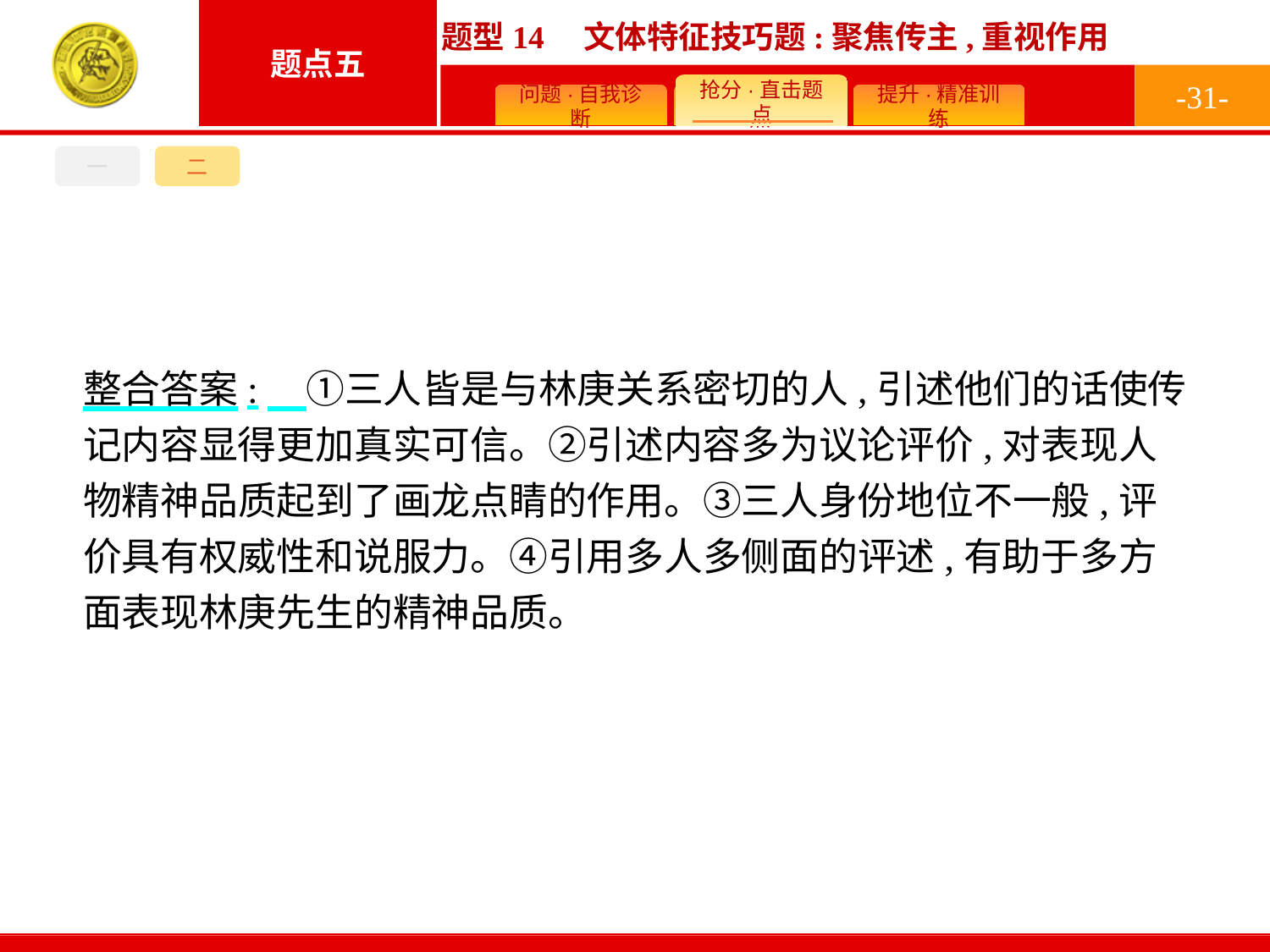

-31-
一
二
整合答案:　①三人皆是与林庚关系密切的人,引述他们的话使传记内容显得更加真实可信。②引述内容多为议论评价,对表现人物精神品质起到了画龙点睛的作用。③三人身份地位不一般,评价具有权威性和说服力。④引用多人多侧面的评述,有助于多方面表现林庚先生的精神品质。